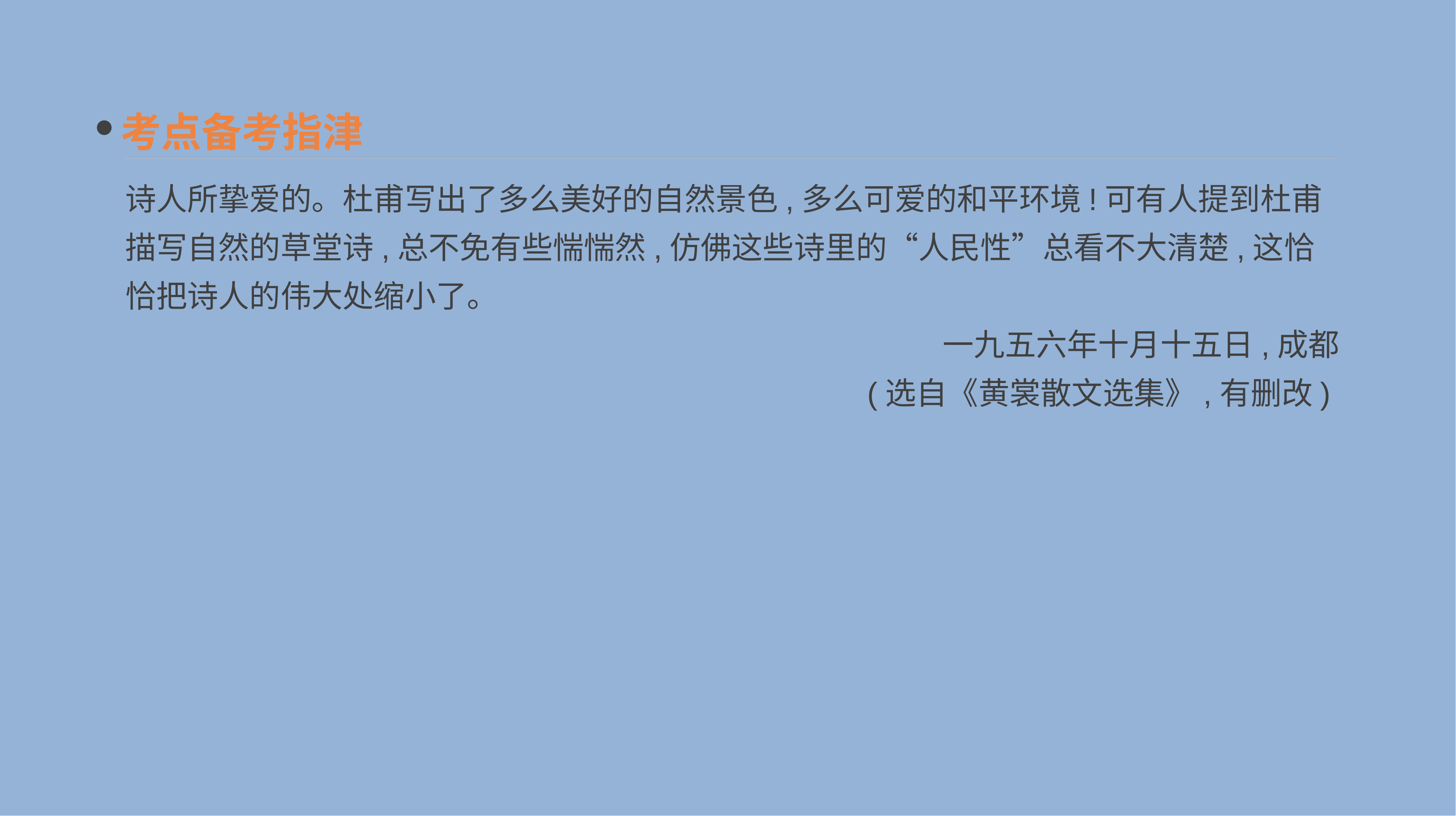

考点备考指津

诗人所挚爱的。杜甫写出了多么美好的自然景色,多么可爱的和平环境!可有人提到杜甫描写自然的草堂诗,总不免有些惴惴然,仿佛这些诗里的“人民性”总看不大清楚,这恰恰把诗人的伟大处缩小了。
一九五六年十月十五日,成都
(选自《黄裳散文选集》,有删改)